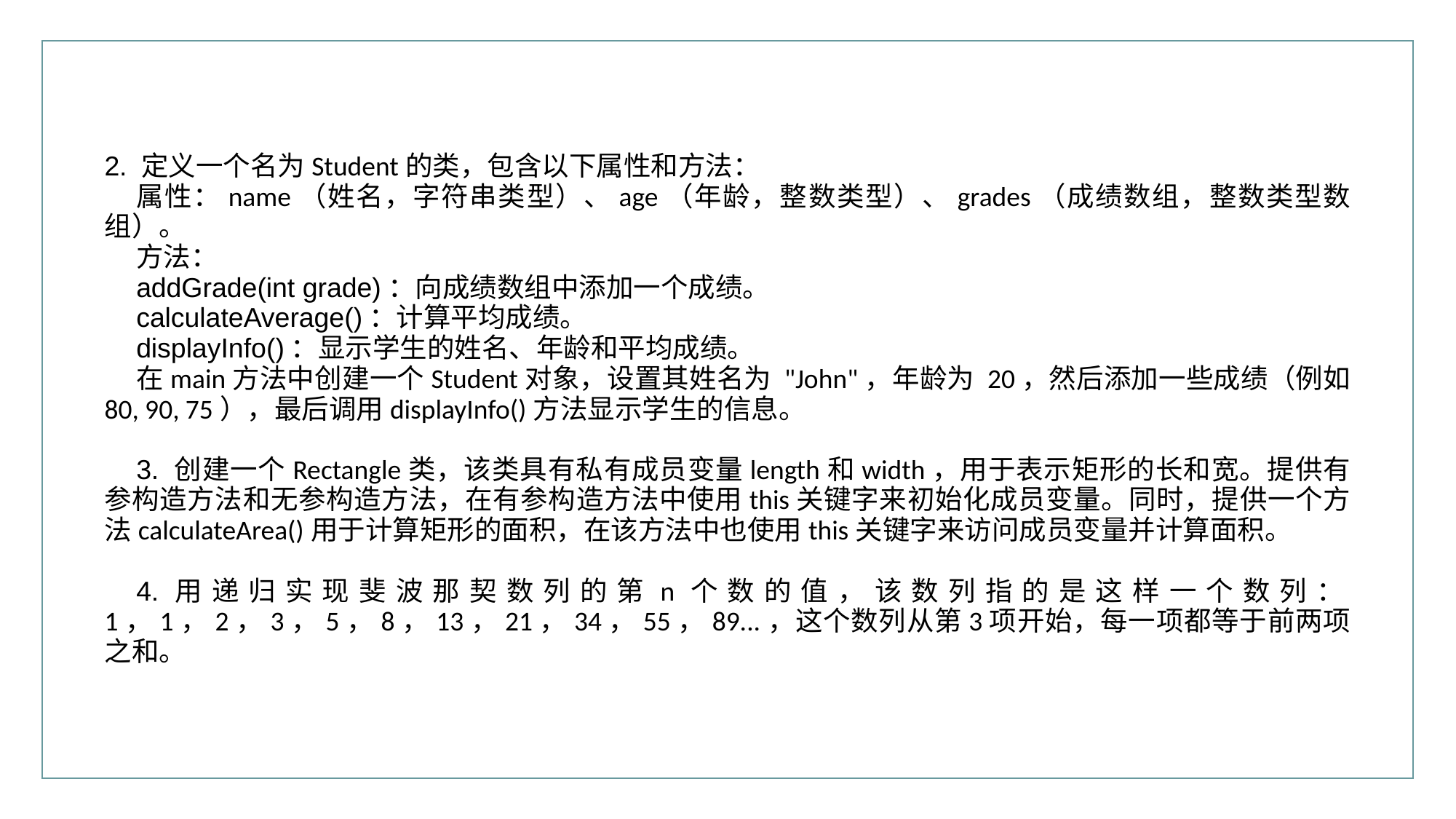

行业PPT模板http://www.XX.com/hangye/

2. 定义一个名为Student的类，包含以下属性和方法：
属性：name（姓名，字符串类型）、age（年龄，整数类型）、grades（成绩数组，整数类型数组）。
方法：
addGrade(int grade)：向成绩数组中添加一个成绩。
calculateAverage()：计算平均成绩。
displayInfo()：显示学生的姓名、年龄和平均成绩。
在main方法中创建一个Student对象，设置其姓名为 "John"，年龄为 20，然后添加一些成绩（例如 80, 90, 75），最后调用displayInfo()方法显示学生的信息。

3. 创建一个Rectangle类，该类具有私有成员变量length和width，用于表示矩形的长和宽。提供有参构造方法和无参构造方法，在有参构造方法中使用this关键字来初始化成员变量。同时，提供一个方法calculateArea()用于计算矩形的面积，在该方法中也使用this关键字来访问成员变量并计算面积。

4.用递归实现斐波那契数列的第n个数的值，该数列指的是这样一个数列：1，1，2，3，5，8，13，21，34，55，89...，这个数列从第3项开始，每一项都等于前两项之和。